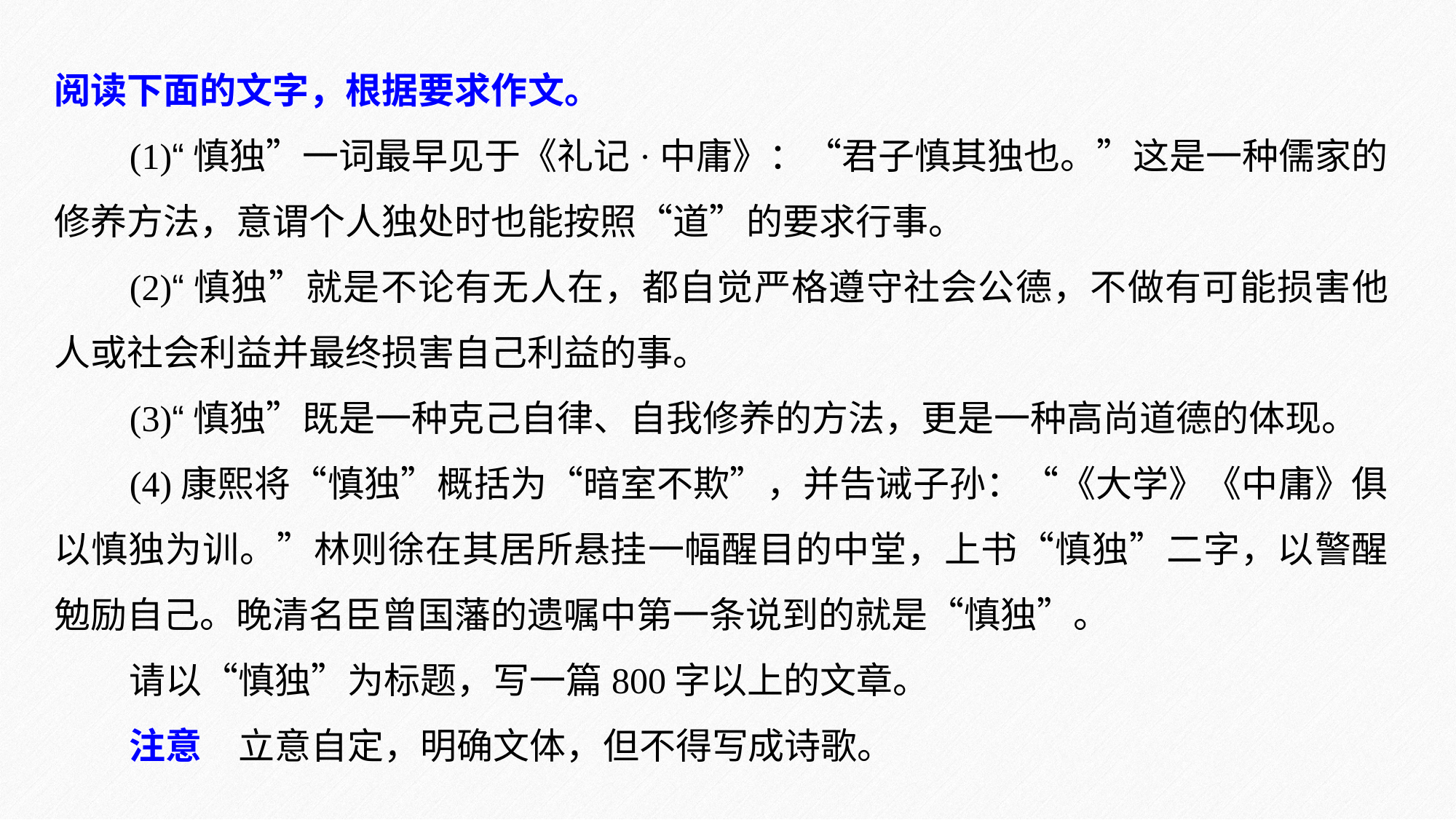

阅读下面的文字，根据要求作文。
(1)“慎独”一词最早见于《礼记·中庸》：“君子慎其独也。”这是一种儒家的修养方法，意谓个人独处时也能按照“道”的要求行事。
(2)“慎独”就是不论有无人在，都自觉严格遵守社会公德，不做有可能损害他人或社会利益并最终损害自己利益的事。
(3)“慎独”既是一种克己自律、自我修养的方法，更是一种高尚道德的体现。
(4)康熙将“慎独”概括为“暗室不欺”，并告诫子孙：“《大学》《中庸》俱以慎独为训。”林则徐在其居所悬挂一幅醒目的中堂，上书“慎独”二字，以警醒勉励自己。晚清名臣曾国藩的遗嘱中第一条说到的就是“慎独”。
请以“慎独”为标题，写一篇800字以上的文章。
注意　立意自定，明确文体，但不得写成诗歌。